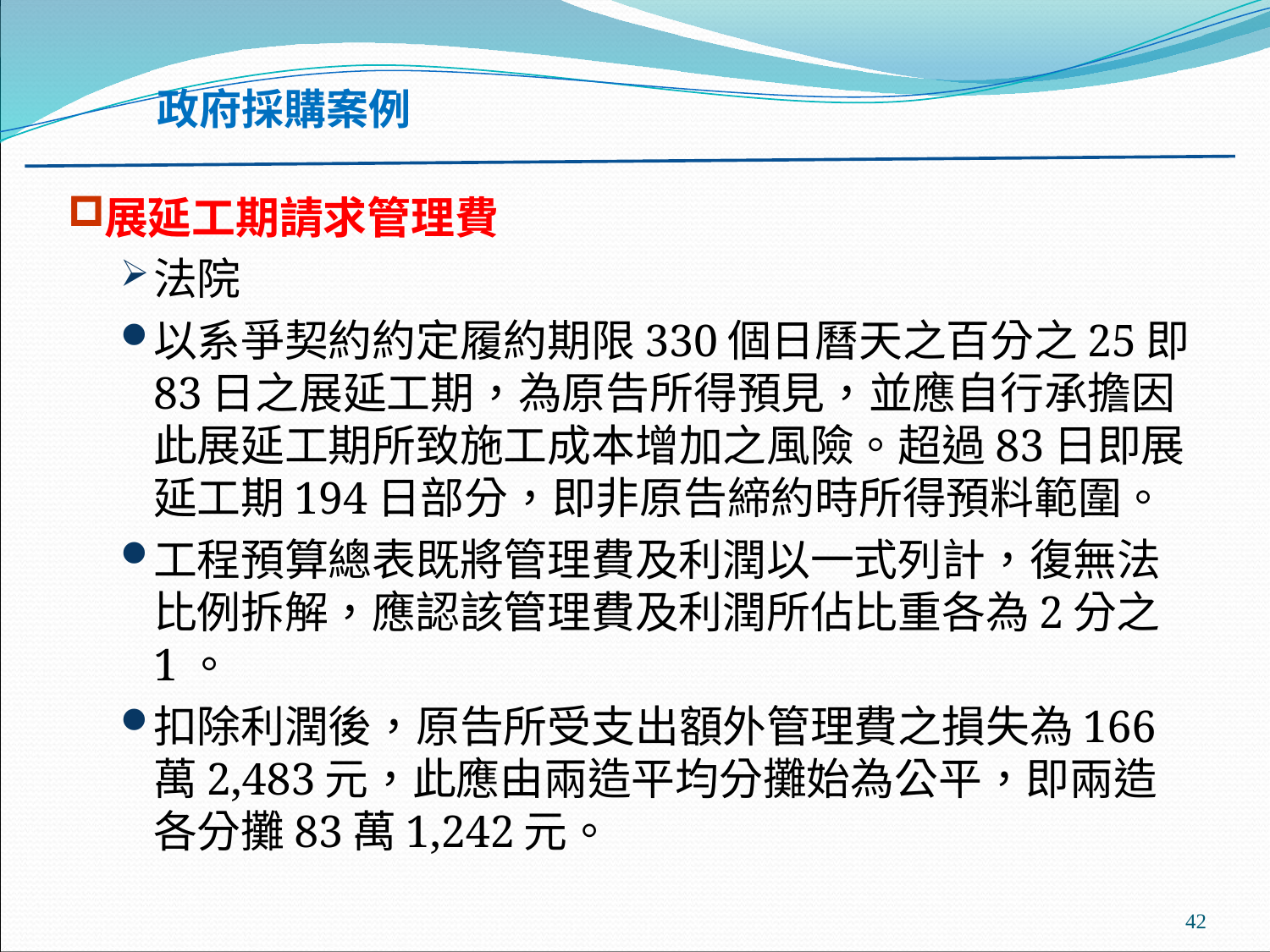

政府採購案例
#
展延工期請求管理費
法院
以系爭契約約定履約期限330個日曆天之百分之25即83日之展延工期，為原告所得預見，並應自行承擔因此展延工期所致施工成本增加之風險。超過83日即展延工期194日部分，即非原告締約時所得預料範圍。
工程預算總表既將管理費及利潤以一式列計，復無法比例拆解，應認該管理費及利潤所佔比重各為2分之1。
扣除利潤後，原告所受支出額外管理費之損失為166萬2,483元，此應由兩造平均分攤始為公平，即兩造各分攤83萬1,242元。
42